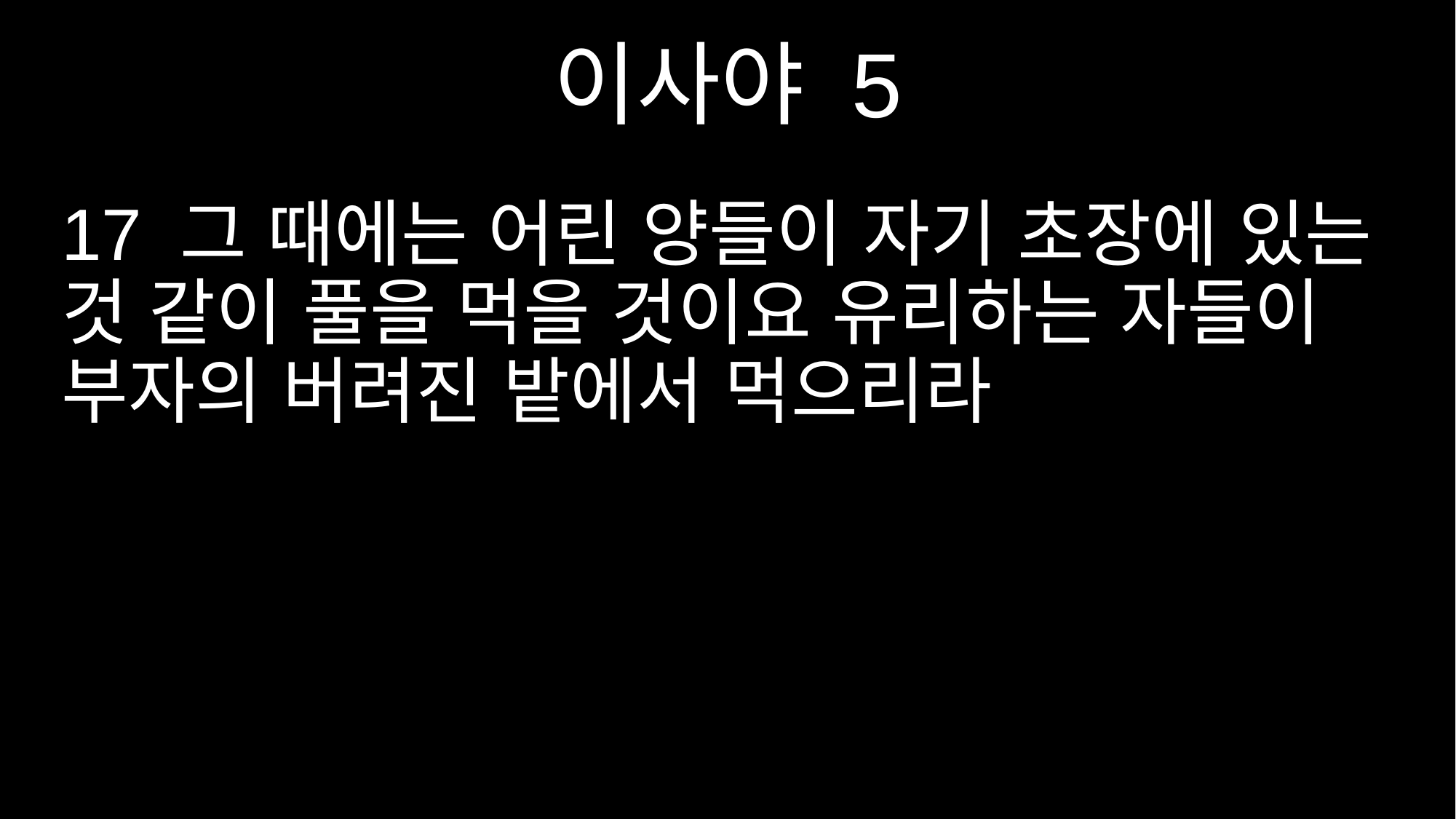

이사야 5
17 그 때에는 어린 양들이 자기 초장에 있는 것 같이 풀을 먹을 것이요 유리하는 자들이 부자의 버려진 밭에서 먹으리라